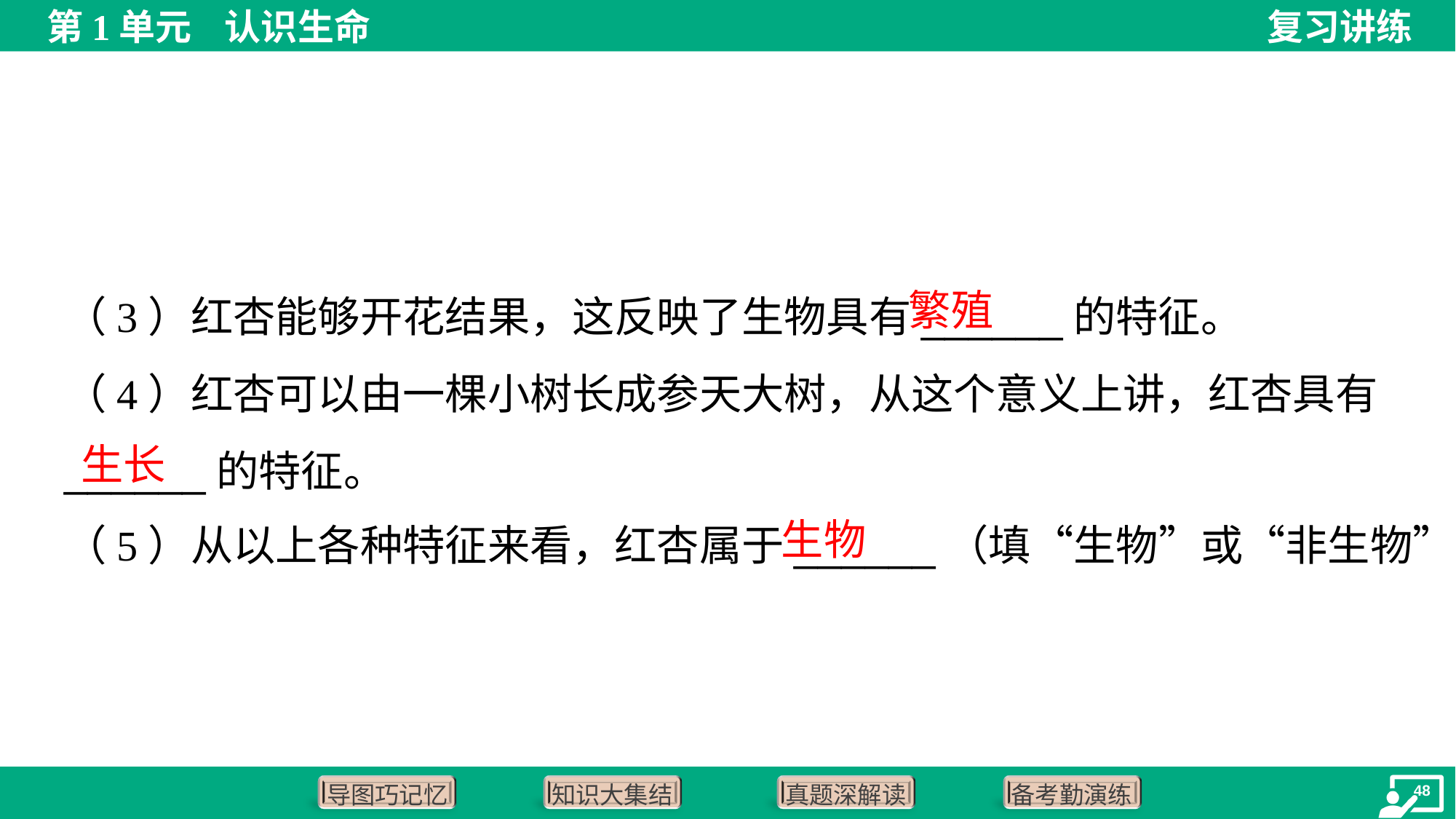

繁殖
（3）红杏能够开花结果，这反映了生物具有______的特征。
（4）红杏可以由一棵小树长成参天大树，从这个意义上讲，红杏具有
______的特征。
（5）从以上各种特征来看，红杏属于______（填“生物”或“非生物”）。
生长
生物